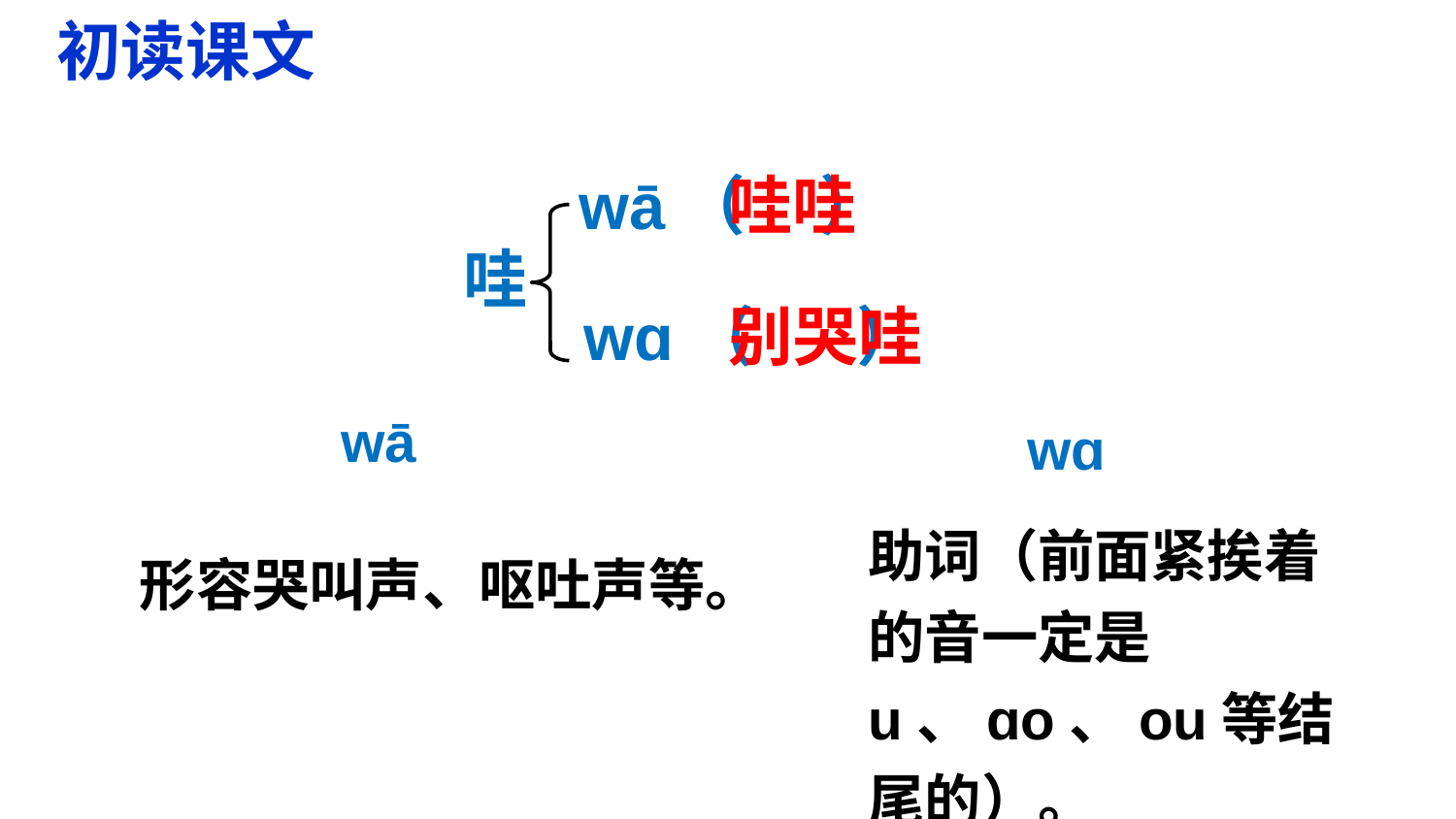

初读课文
wā（     ）
哇哇

哇
wɑ（       ）
别哭哇
wā
wɑ
助词（前面紧挨着的音一定是u、ɑo、ou等结尾的）。
形容哭叫声、呕吐声等。